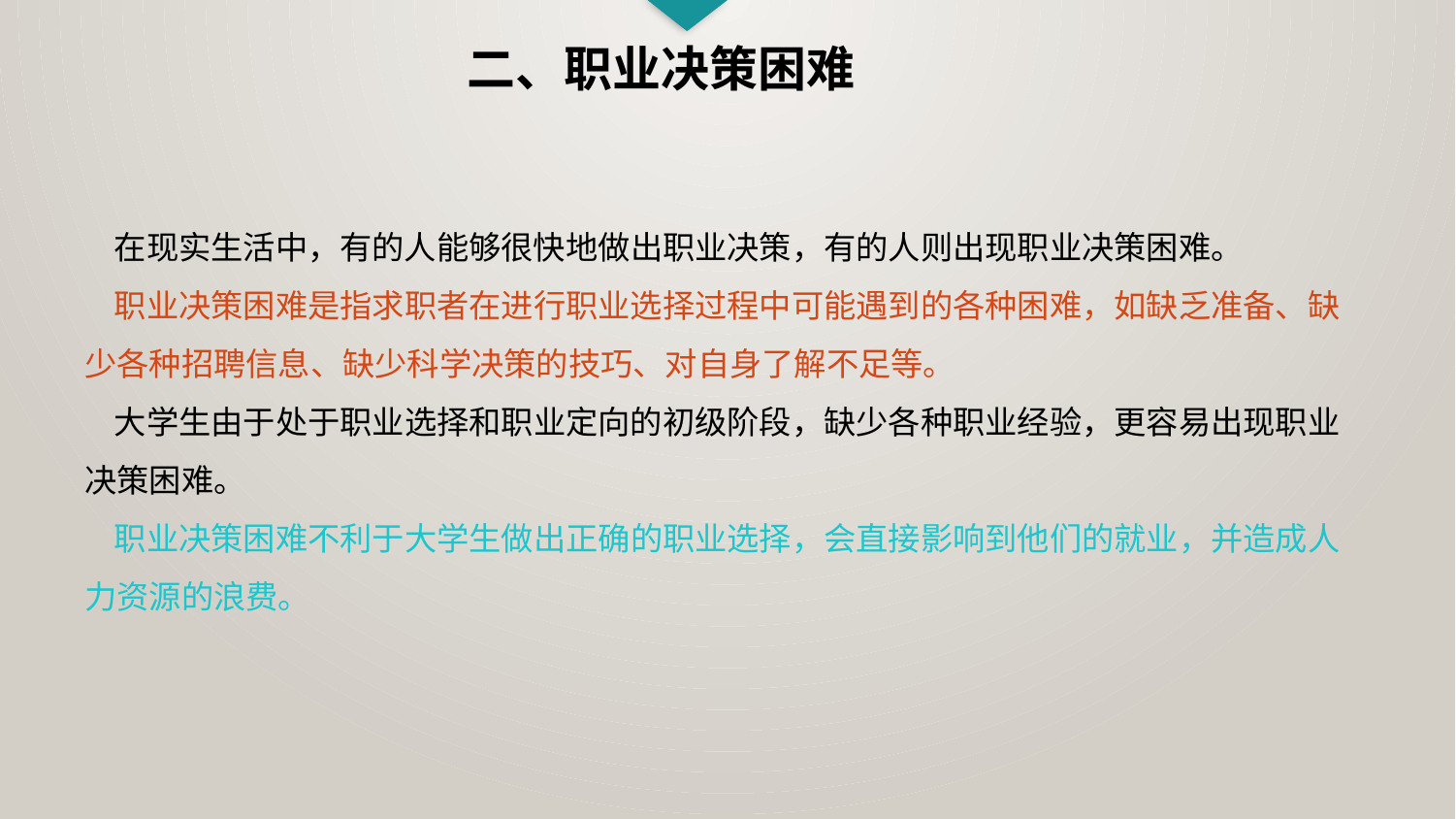

二、职业决策困难
   在现实生活中，有的人能够很快地做出职业决策，有的人则出现职业决策困难。
   职业决策困难是指求职者在进行职业选择过程中可能遇到的各种困难，如缺乏准备、缺少各种招聘信息、缺少科学决策的技巧、对自身了解不足等。
   大学生由于处于职业选择和职业定向的初级阶段，缺少各种职业经验，更容易出现职业决策困难。
   职业决策困难不利于大学生做出正确的职业选择，会直接影响到他们的就业，并造成人力资源的浪费。
34